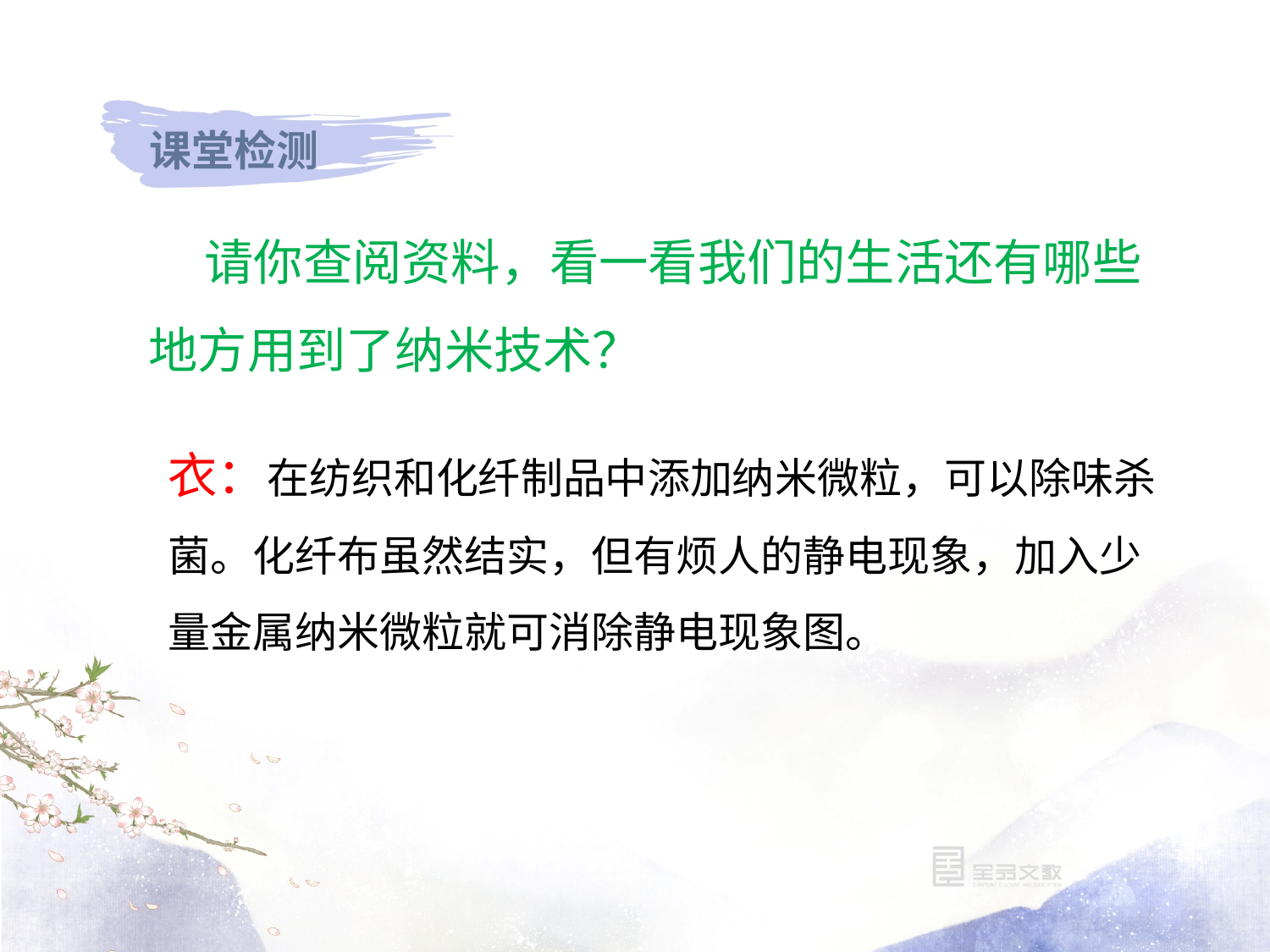

请你查阅资料，看一看我们的生活还有哪些地方用到了纳米技术？
衣：在纺织和化纤制品中添加纳米微粒，可以除味杀菌。化纤布虽然结实，但有烦人的静电现象，加入少量金属纳米微粒就可消除静电现象图。